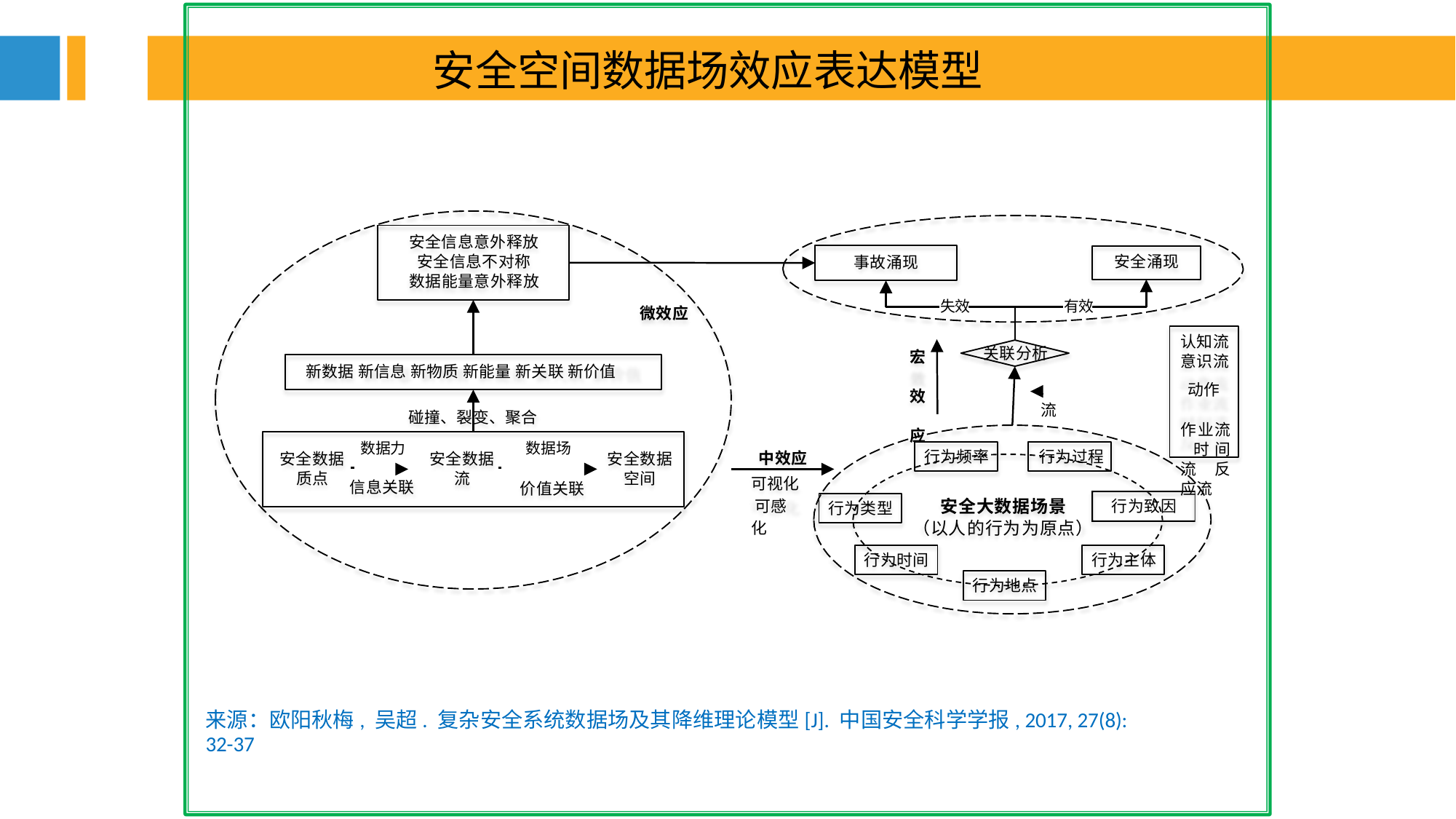

安全空间数据场效应表达模型

安全信息意外释放  安全信息不对称  数据能量意外释放

安全涌现
事故涌现

失效
有效

微效应

认知流

关联分析
宏  效  应

意识流

新数据 新信息 新物质 新能量 新关联 新价值

 	  动作流
作业流  时间流  反应流

碰撞、裂变、聚合

数据力
数据场

行为频率	行为过程
中效应
安全数据
安全数据  		安全数据
空间

质点
流

可视化  可感化

信息关联
价值关联

安全大数据场景
（以人的行为为原点）
行为致因
行为类型

行为时间
行为主体

行为地点
来源：欧阳秋梅, 吴超. 复杂安全系统数据场及其降维理论模型[J]. 中国安全科学学报, 2017, 27(8): 32-37